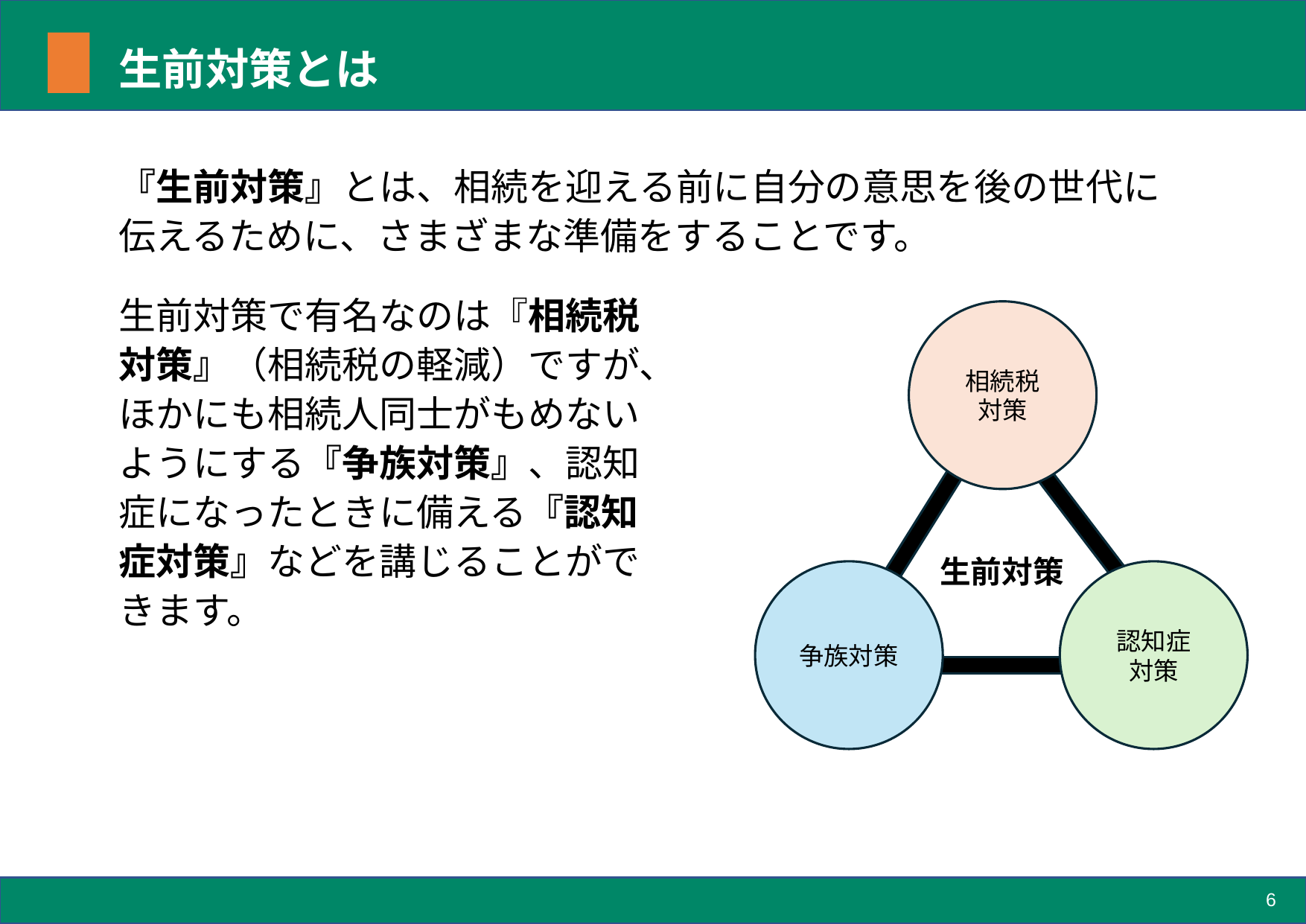

# 生前対策とは
『生前対策』とは、相続を迎える前に自分の意思を後の世代に伝えるために、さまざまな準備をすることです。
生前対策で有名なのは『相続税対策』（相続税の軽減）ですが、ほかにも相続人同士がもめないようにする『争族対策』、認知症になったときに備える『認知症対策』などを講じることができます。
相続税
対策

生前対策
争族対策
認知症
対策